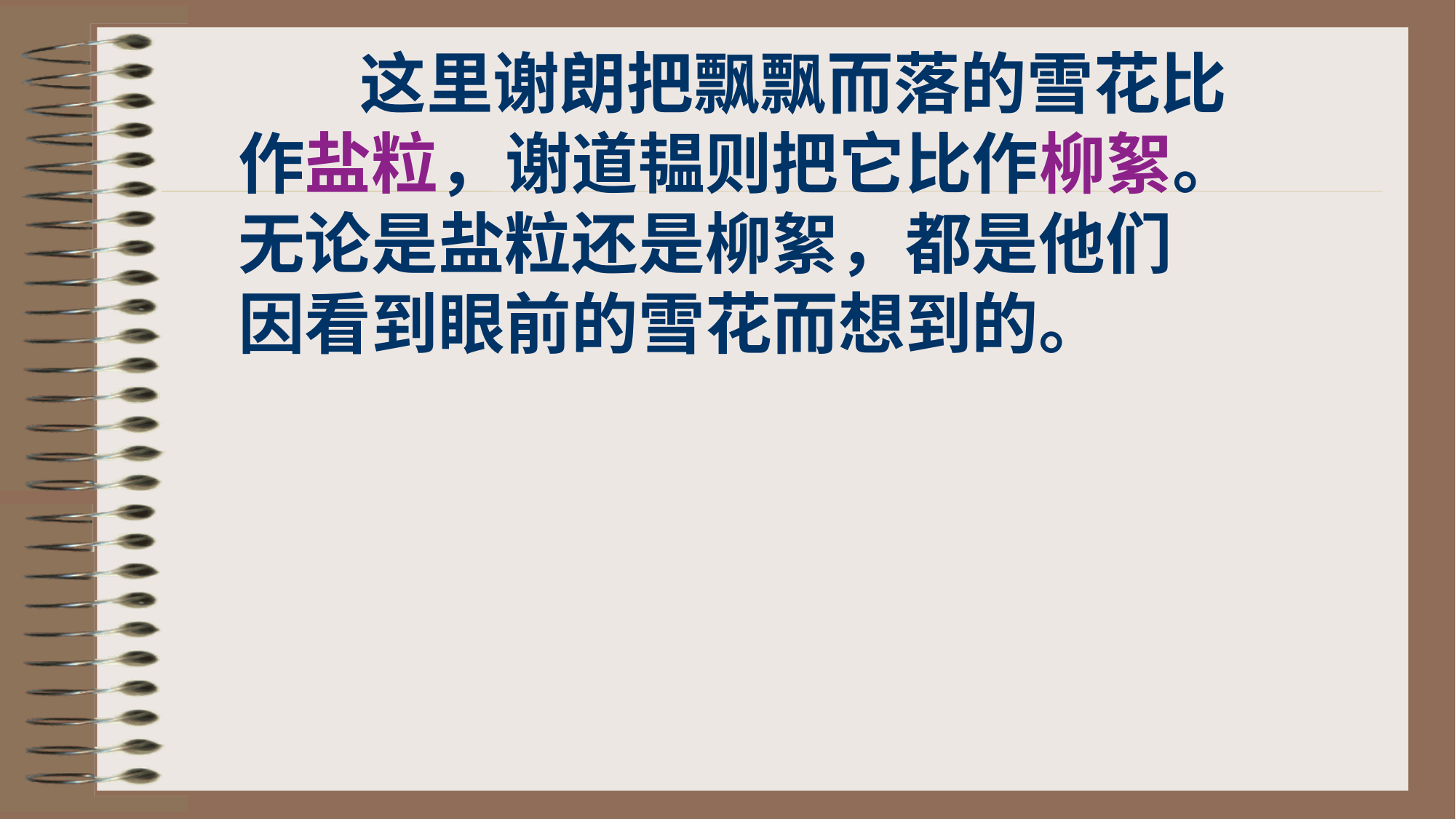

这里谢朗把飘飘而落的雪花比作盐粒，谢道韫则把它比作柳絮。无论是盐粒还是柳絮，都是他们因看到眼前的雪花而想到的。